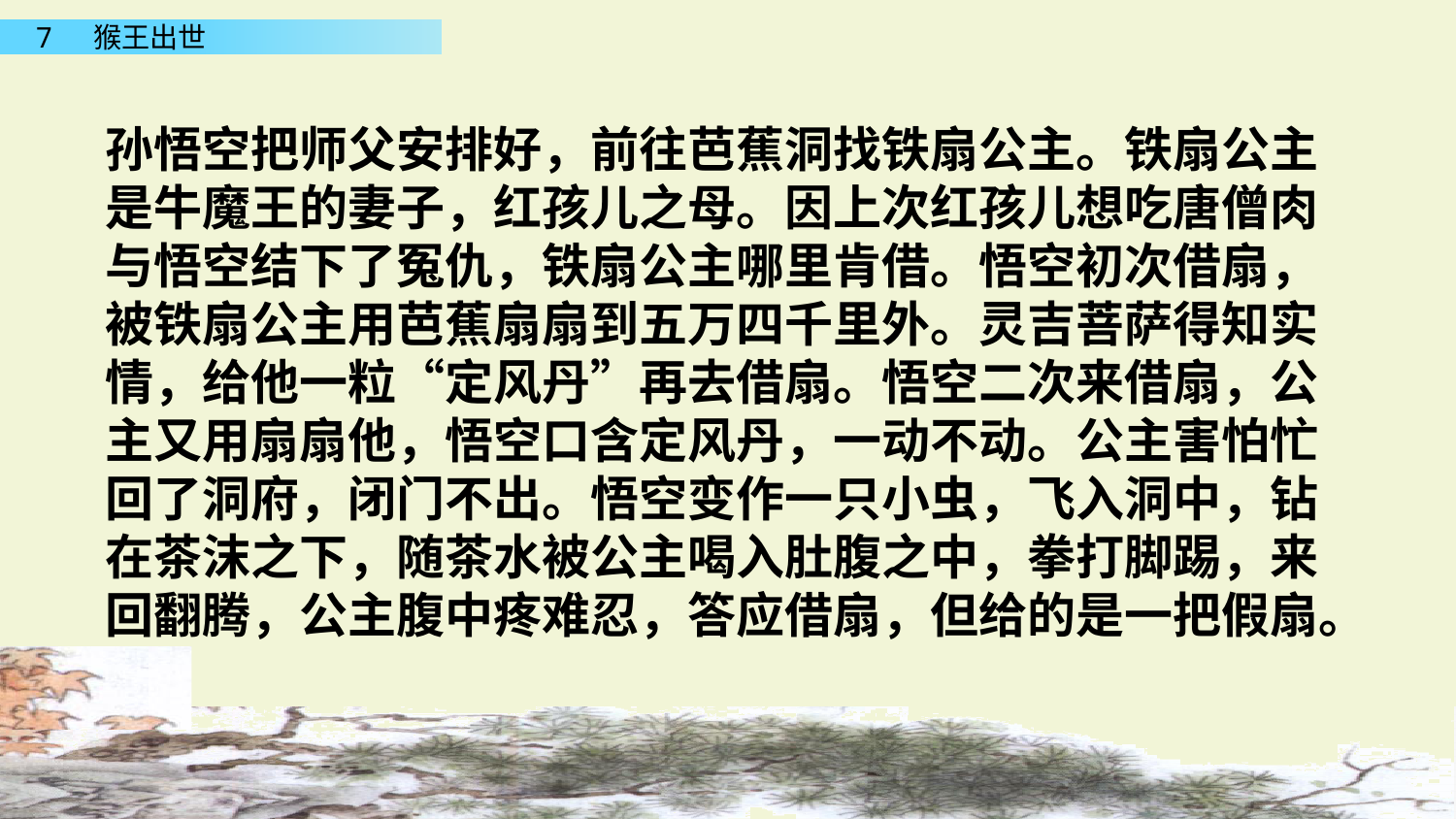

孙悟空把师父安排好，前往芭蕉洞找铁扇公主。铁扇公主是牛魔王的妻子，红孩儿之母。因上次红孩儿想吃唐僧肉与悟空结下了冤仇，铁扇公主哪里肯借。悟空初次借扇，被铁扇公主用芭蕉扇扇到五万四千里外。灵吉菩萨得知实情，给他一粒“定风丹”再去借扇。悟空二次来借扇，公主又用扇扇他，悟空口含定风丹，一动不动。公主害怕忙回了洞府，闭门不出。悟空变作一只小虫，飞入洞中，钻在茶沫之下，随茶水被公主喝入肚腹之中，拳打脚踢，来回翻腾，公主腹中疼难忍，答应借扇，但给的是一把假扇。